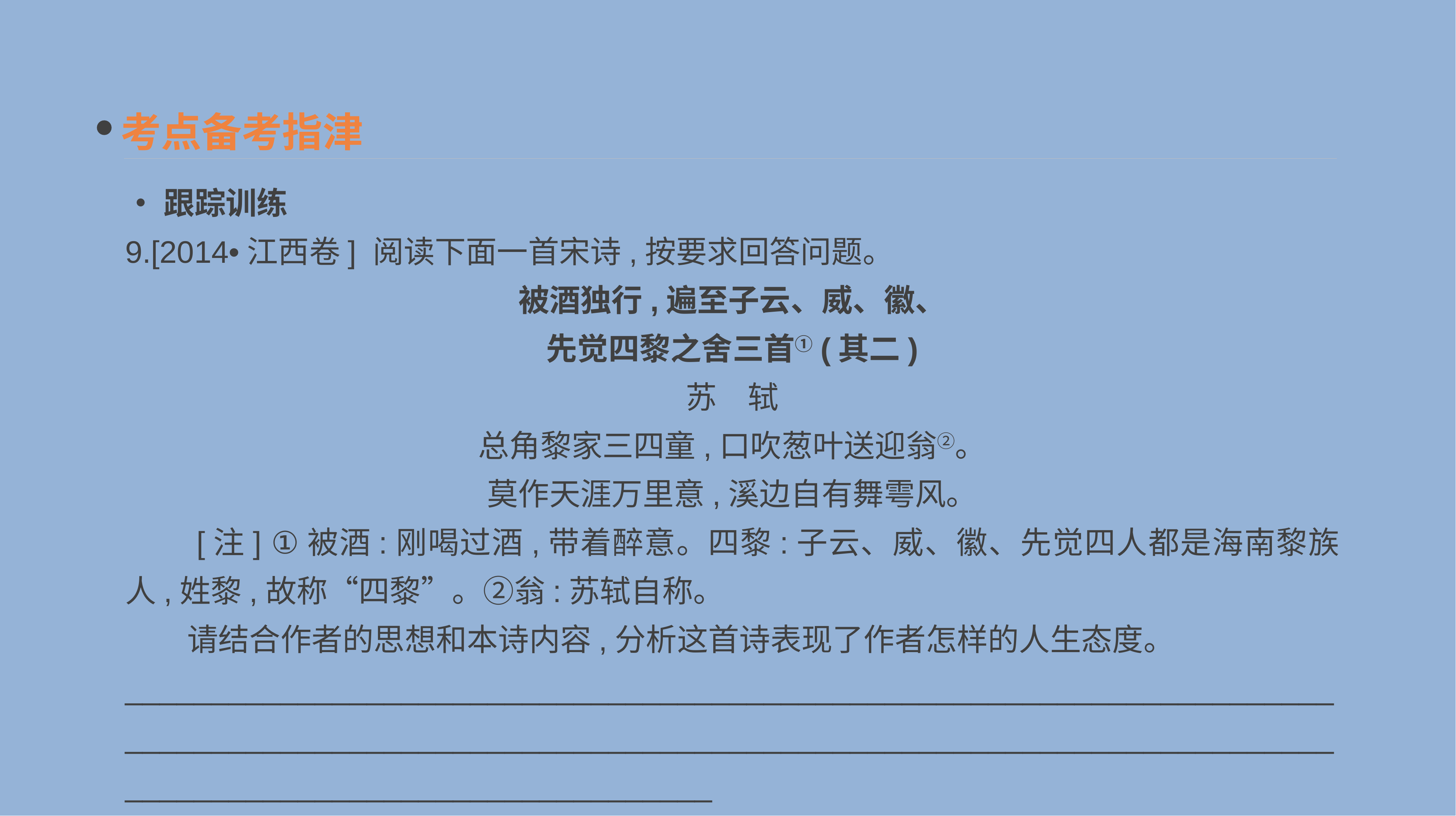

考点备考指津

•跟踪训练
9.[2014•江西卷] 阅读下面一首宋诗,按要求回答问题。
被酒独行,遍至子云、威、徽、
先觉四黎之舍三首①(其二)
苏　轼
总角黎家三四童,口吹葱叶送迎翁②。
莫作天涯万里意,溪边自有舞雩风。
　　[注] ①被酒:刚喝过酒,带着醉意。四黎:子云、威、徽、先觉四人都是海南黎族人,姓黎,故称“四黎”。②翁:苏轼自称。
　　请结合作者的思想和本诗内容,分析这首诗表现了作者怎样的人生态度。
______________________________________________________________________________________________________________________________________________________________________________